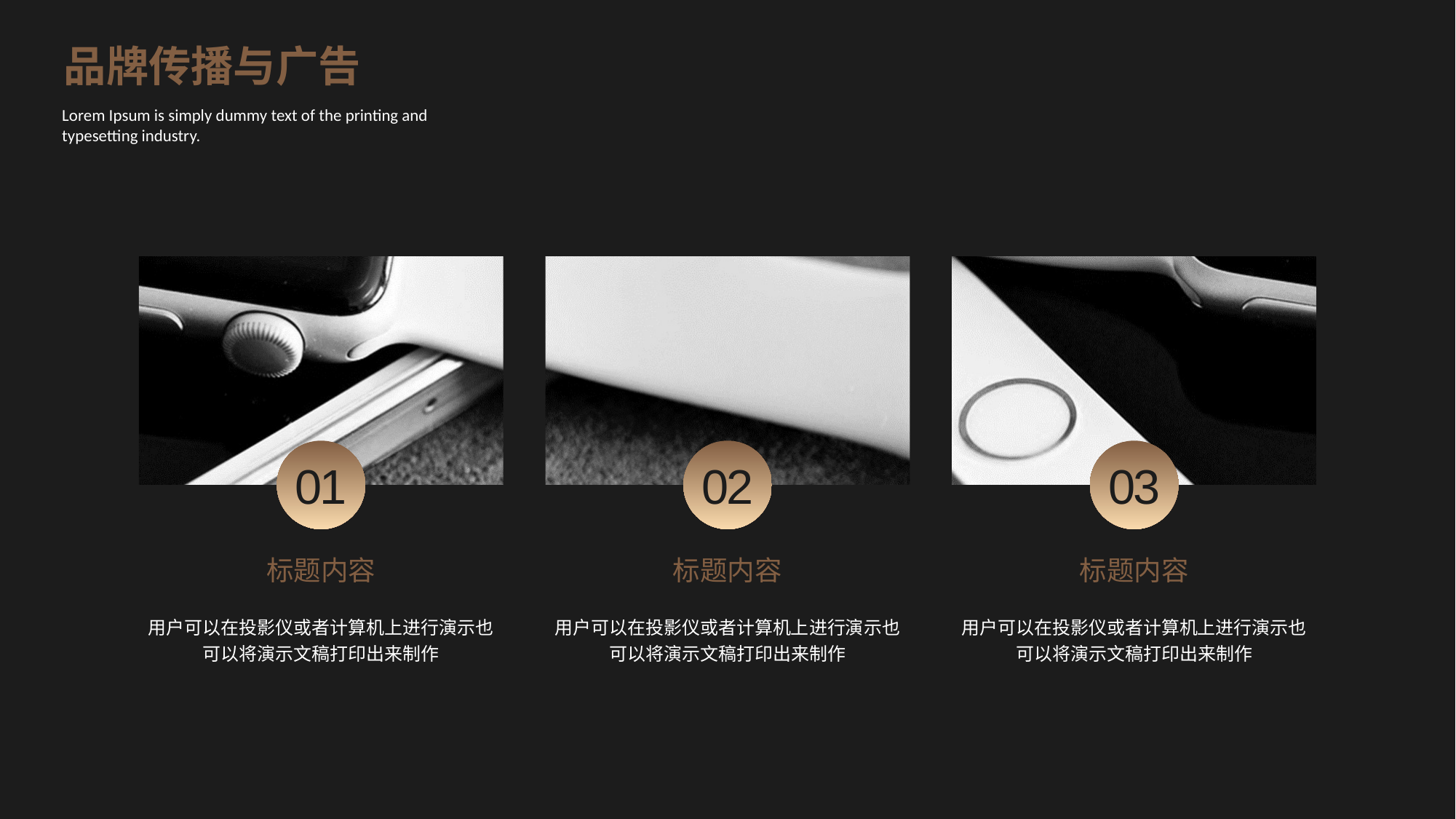

品牌传播与广告
Lorem Ipsum is simply dummy text of the printing and typesetting industry.

01
02
03
标题内容
标题内容
标题内容
用户可以在投影仪或者计算机上进行演示也可以将演示文稿打印出来制作
用户可以在投影仪或者计算机上进行演示也可以将演示文稿打印出来制作
用户可以在投影仪或者计算机上进行演示也可以将演示文稿打印出来制作